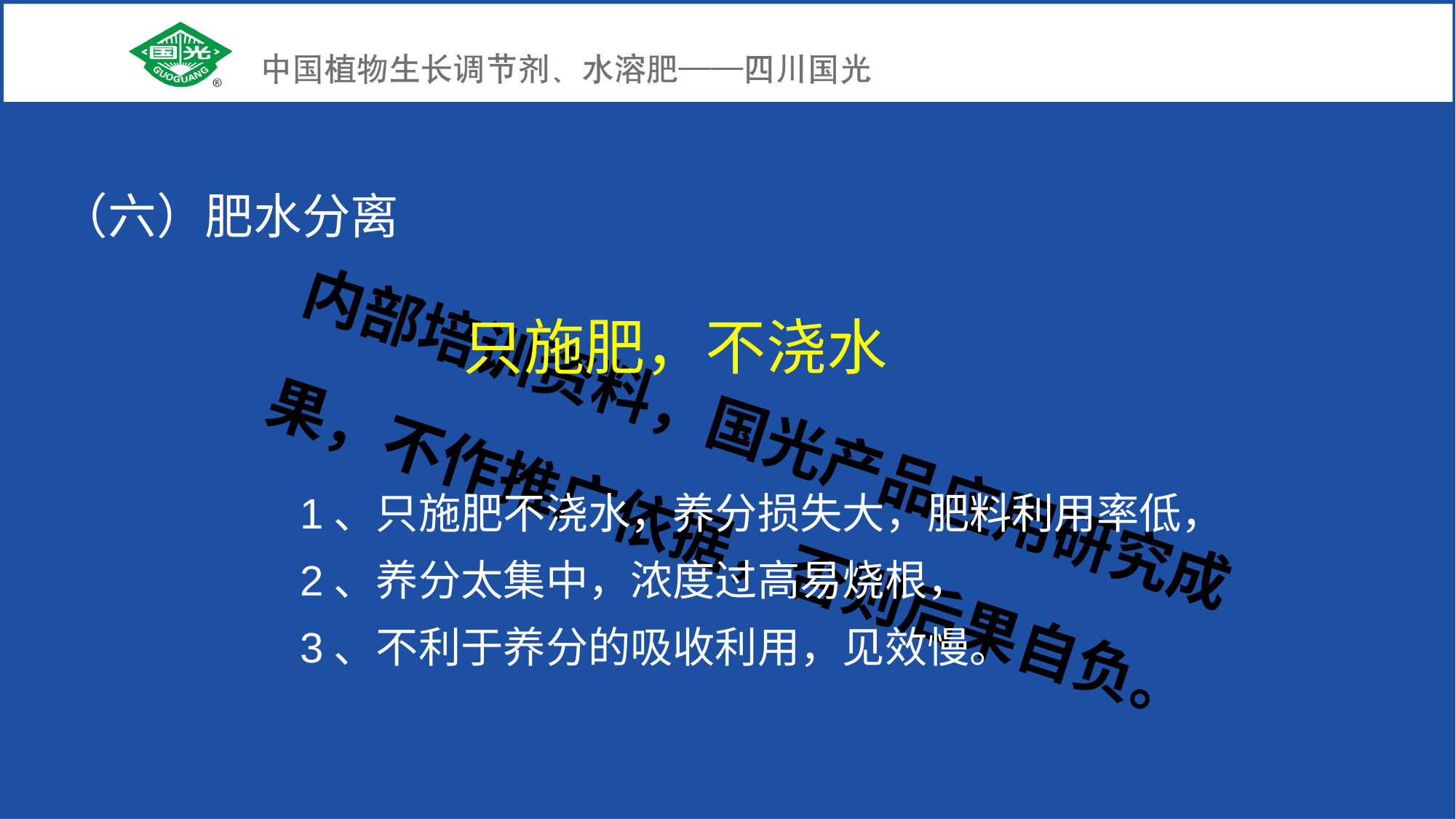

（六）肥水分离
只施肥，不浇水
1、只施肥不浇水，养分损失大，肥料利用率低，
2、养分太集中，浓度过高易烧根，
3、不利于养分的吸收利用，见效慢。